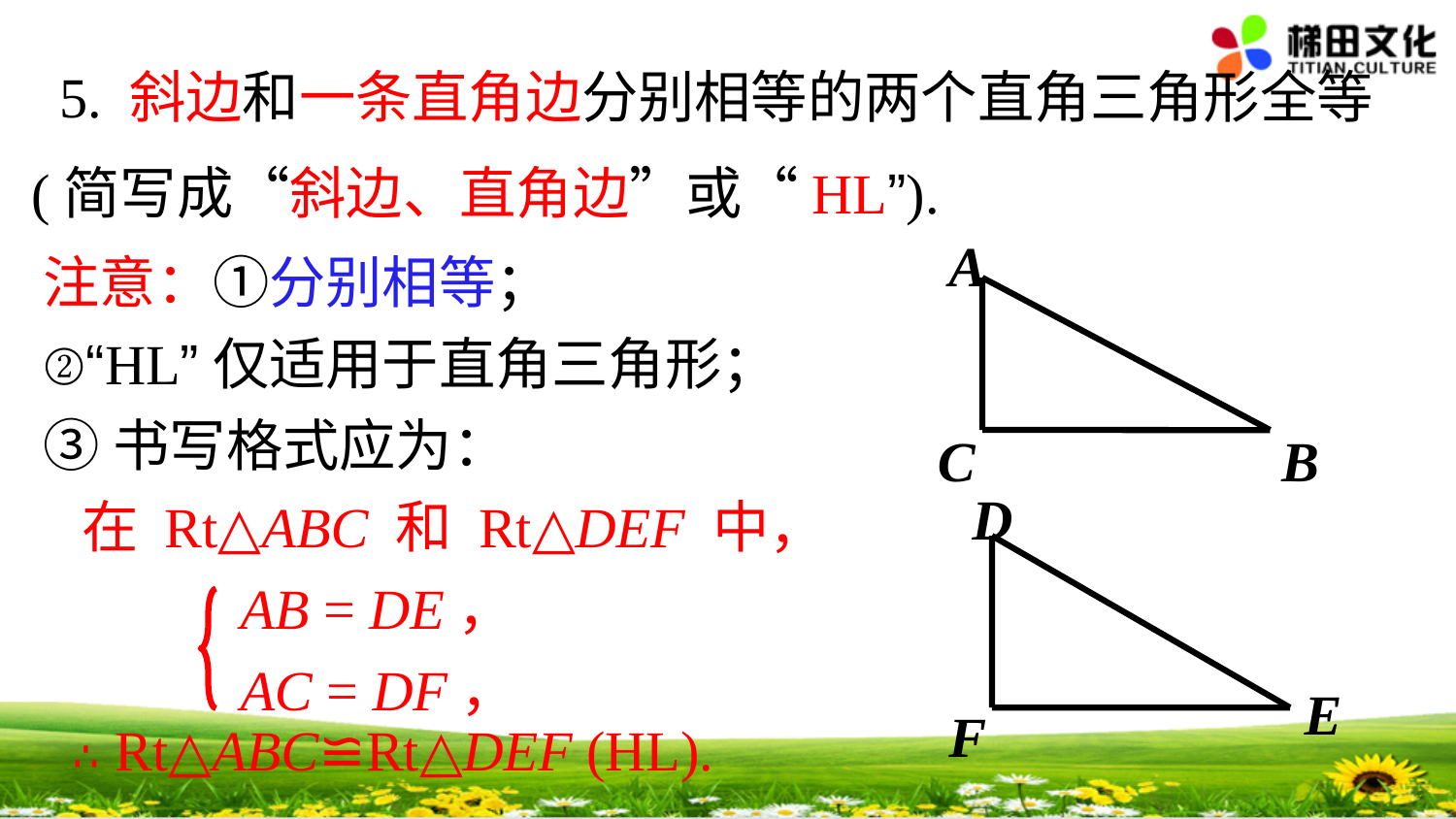

5. 斜边和一条直角边分别相等的两个直角三角形全等
(简写成“斜边、直角边”或“HL”).
A

B
C
D

E
F
注意：①分别相等；
②“HL”仅适用于直角三角形；
③书写格式应为：
  在 Rt△ABC 和 Rt△DEF 中，
              AB = DE，
              AC = DF，
  ∴ Rt△ABC≌Rt△DEF (HL).